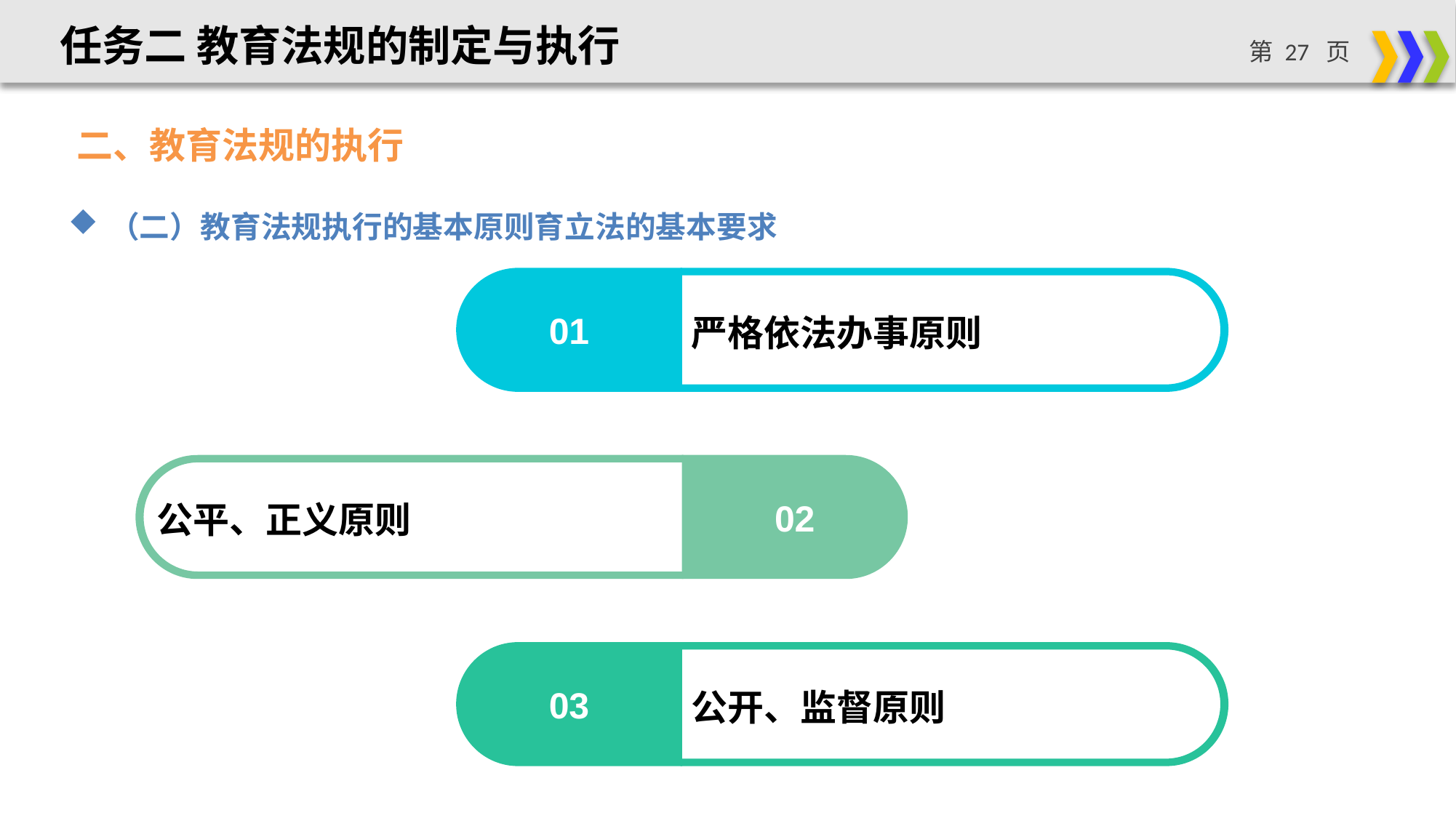

任务二 教育法规的制定与执行
二、教育法规的执行
（二）教育法规执行的基本原则育立法的基本要求
01
严格依法办事原则
公平、正义原则
02
03
公开、监督原则